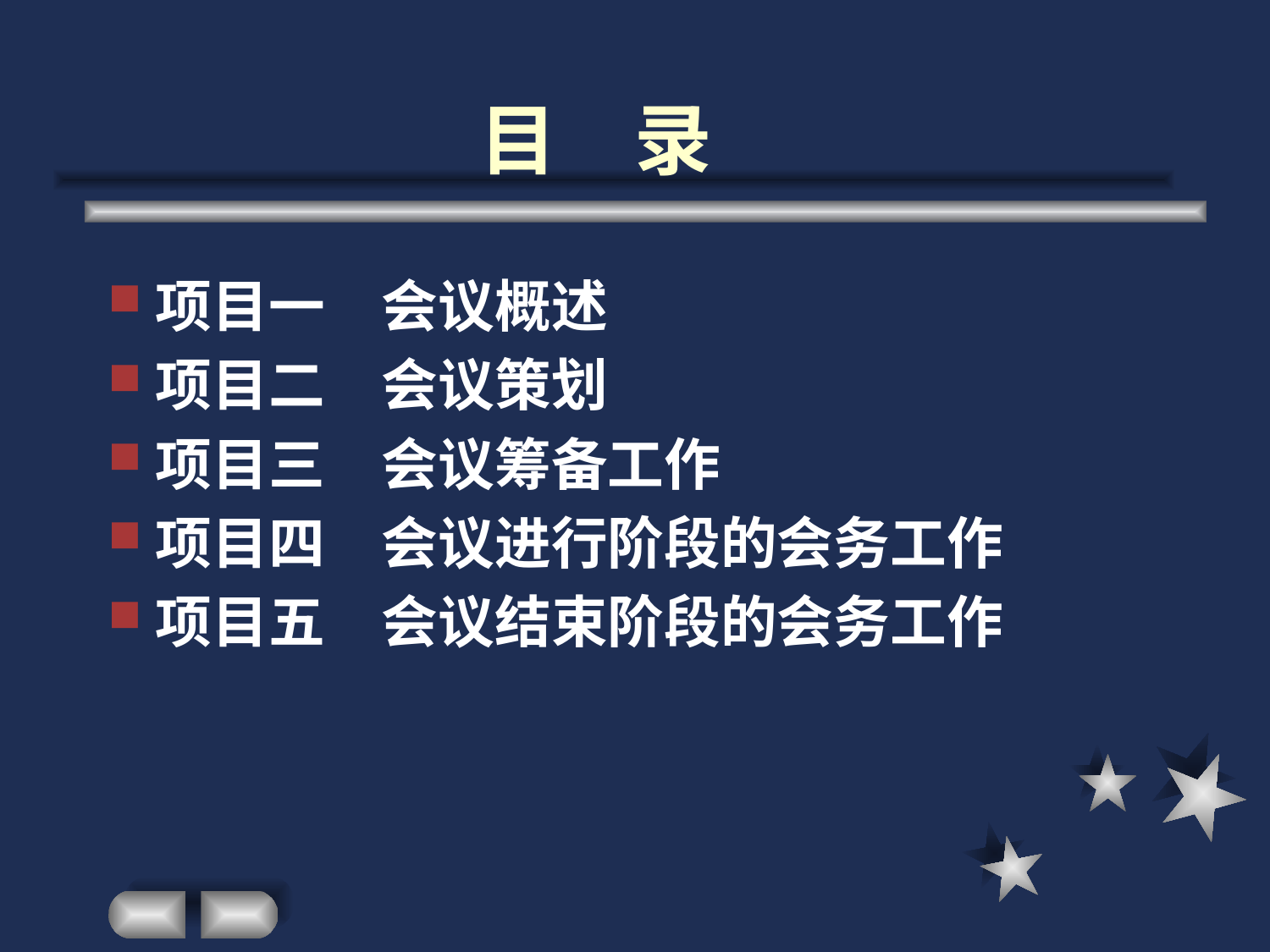

# 目　录
项目一　会议概述
项目二　会议策划
项目三　会议筹备工作
项目四　会议进行阶段的会务工作
项目五　会议结束阶段的会务工作